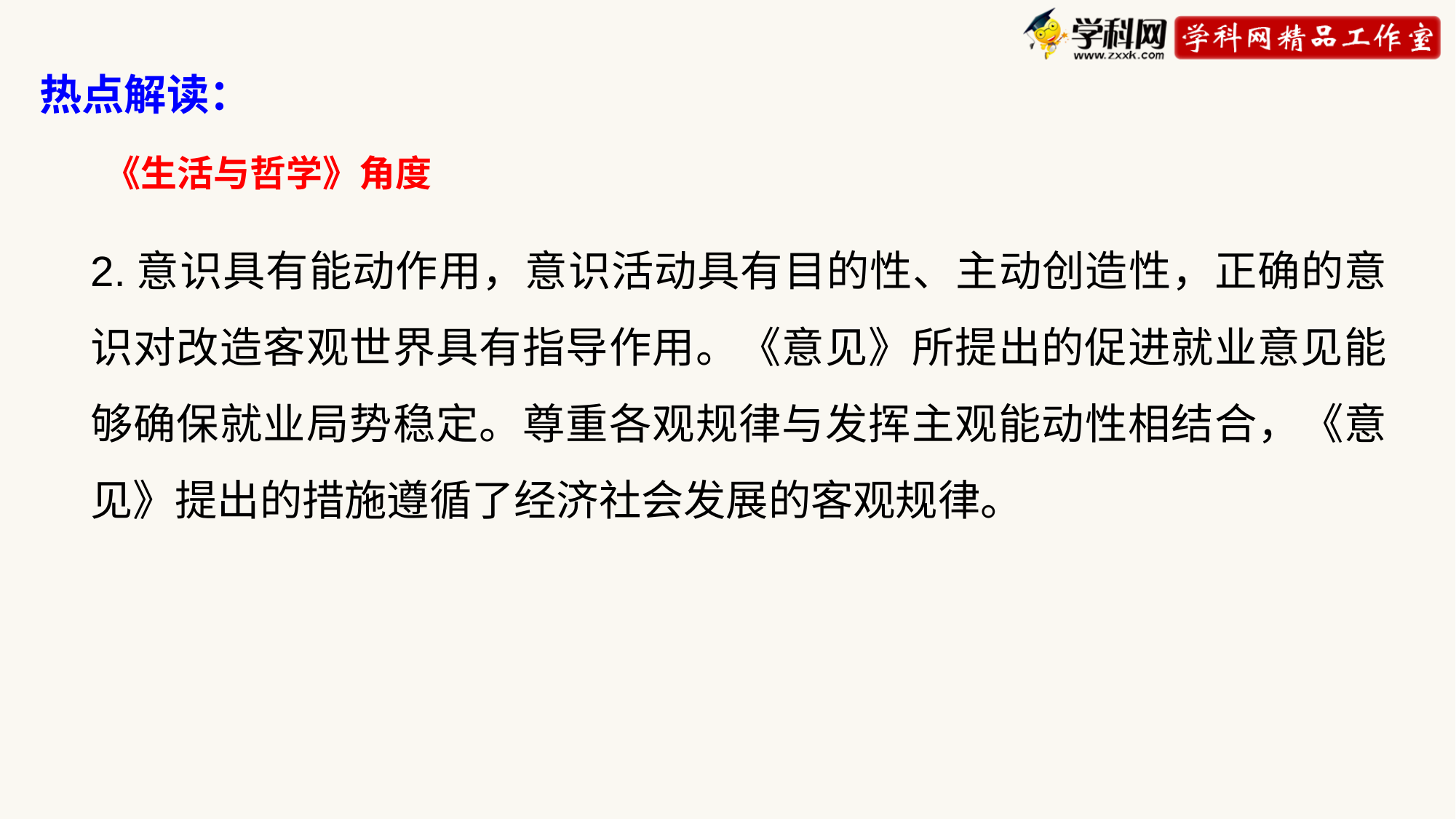

热点解读：
《生活与哲学》角度
2.意识具有能动作用，意识活动具有目的性、主动创造性，正确的意识对改造客观世界具有指导作用。《意见》所提出的促进就业意见能够确保就业局势稳定。尊重各观规律与发挥主观能动性相结合，《意见》提出的措施遵循了经济社会发展的客观规律。